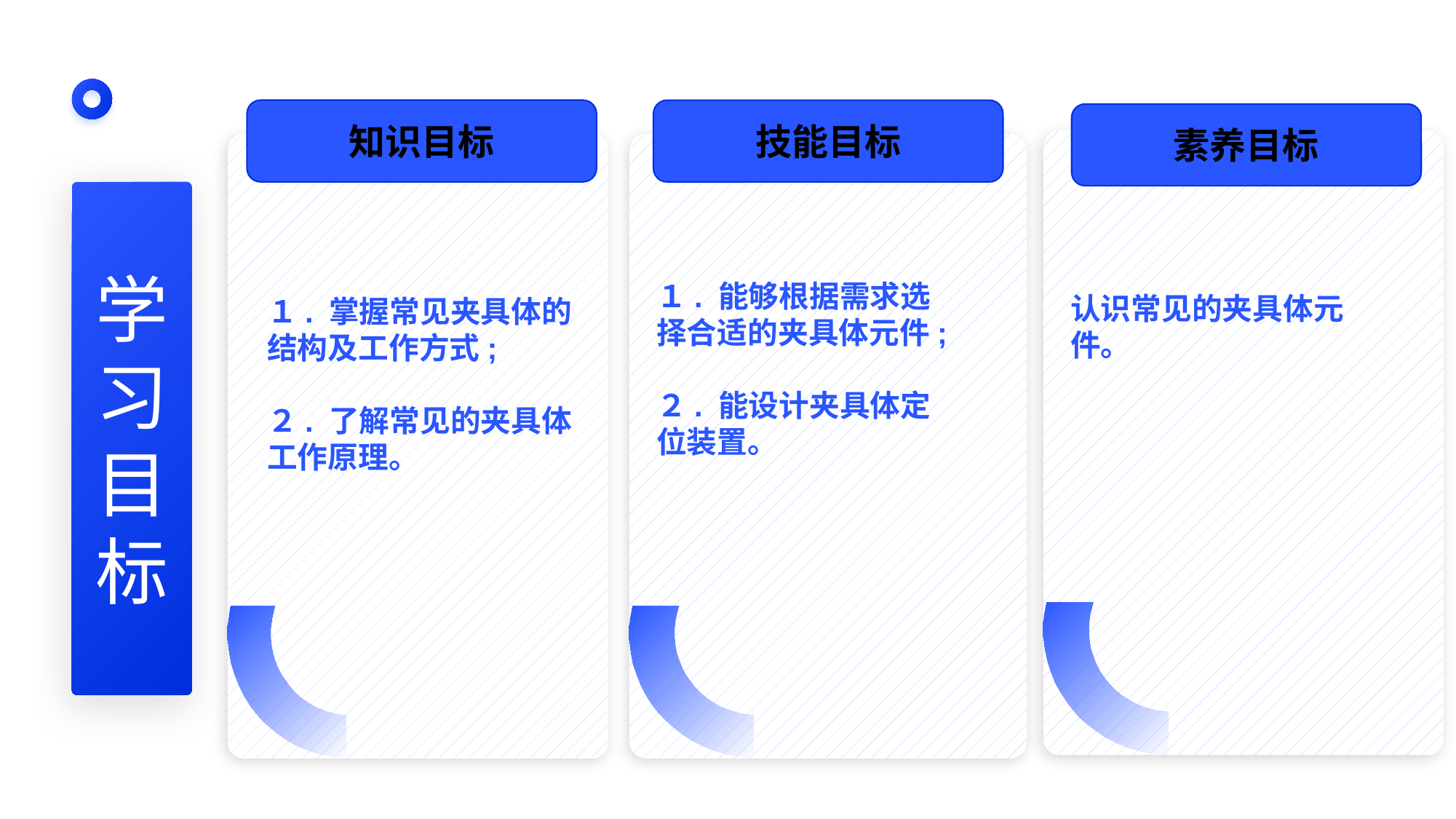

知识目标
技能目标
素养目标

认识常见的夹具体元件。

１. 能够根据需求选择合适的夹具体元件;

２. 能设计夹具体定位装置。

学
习
目
标
１. 掌握常见夹具体的结构及工作方式;

２. 了解常见的夹具体工作原理。